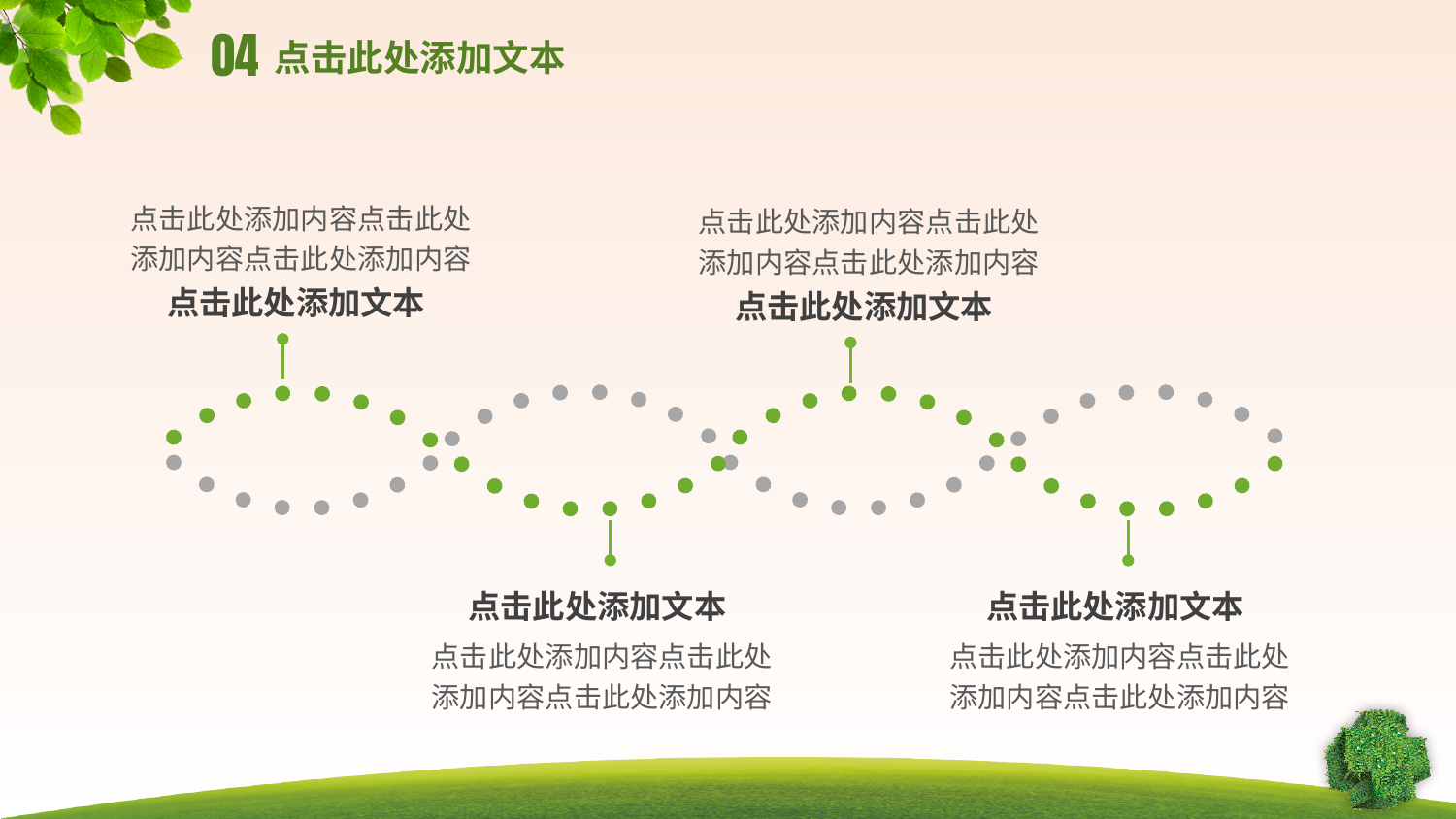

04
点击此处添加文本
点击此处添加内容点击此处添加内容点击此处添加内容
点击此处添加内容点击此处添加内容点击此处添加内容
点击此处添加文本
点击此处添加文本

点击此处添加文本
点击此处添加文本
点击此处添加内容点击此处添加内容点击此处添加内容
点击此处添加内容点击此处添加内容点击此处添加内容